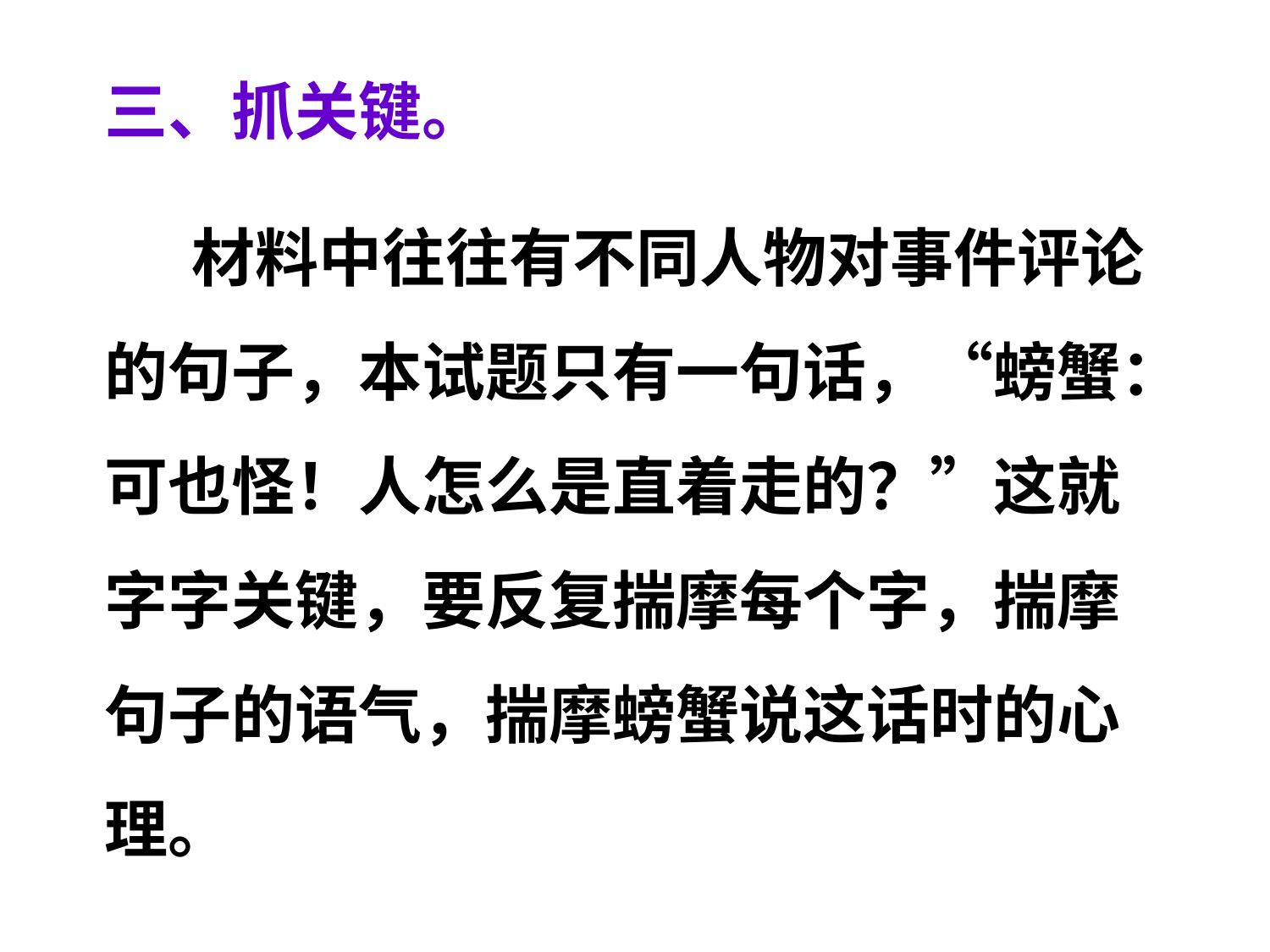

三、抓关键。
     材料中往往有不同人物对事件评论的句子，本试题只有一句话，“螃蟹：可也怪！人怎么是直着走的？”这就字字关键，要反复揣摩每个字，揣摩句子的语气，揣摩螃蟹说这话时的心理。